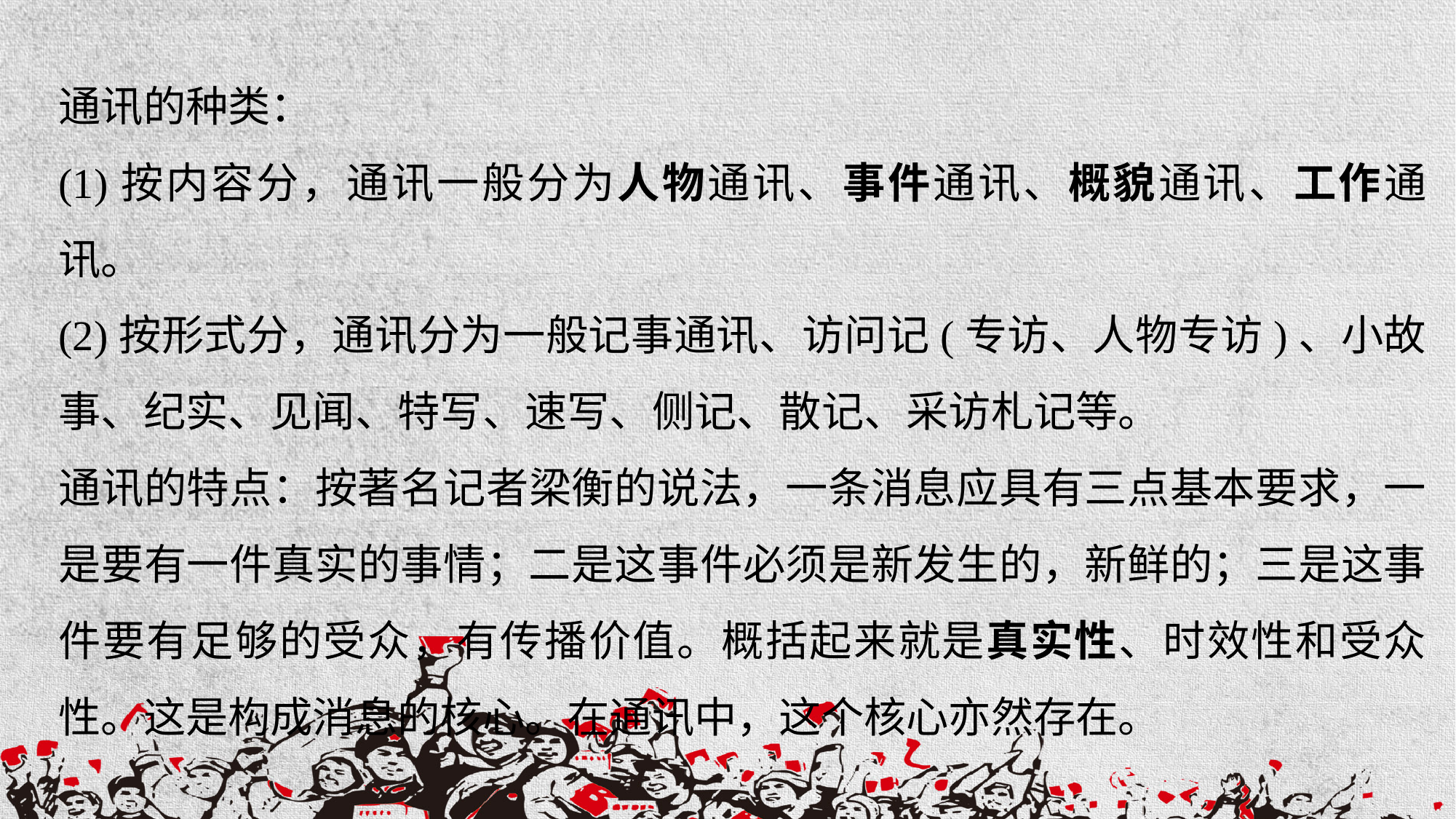

通讯的种类：
(1)按内容分，通讯一般分为人物通讯、事件通讯、概貌通讯、工作通讯。
(2)按形式分，通讯分为一般记事通讯、访问记(专访、人物专访)、小故事、纪实、见闻、特写、速写、侧记、散记、采访札记等。
通讯的特点：按著名记者梁衡的说法，一条消息应具有三点基本要求，一是要有一件真实的事情；二是这事件必须是新发生的，新鲜的；三是这事件要有足够的受众，有传播价值。概括起来就是真实性、时效性和受众性。这是构成消息的核心。在通讯中，这个核心亦然存在。